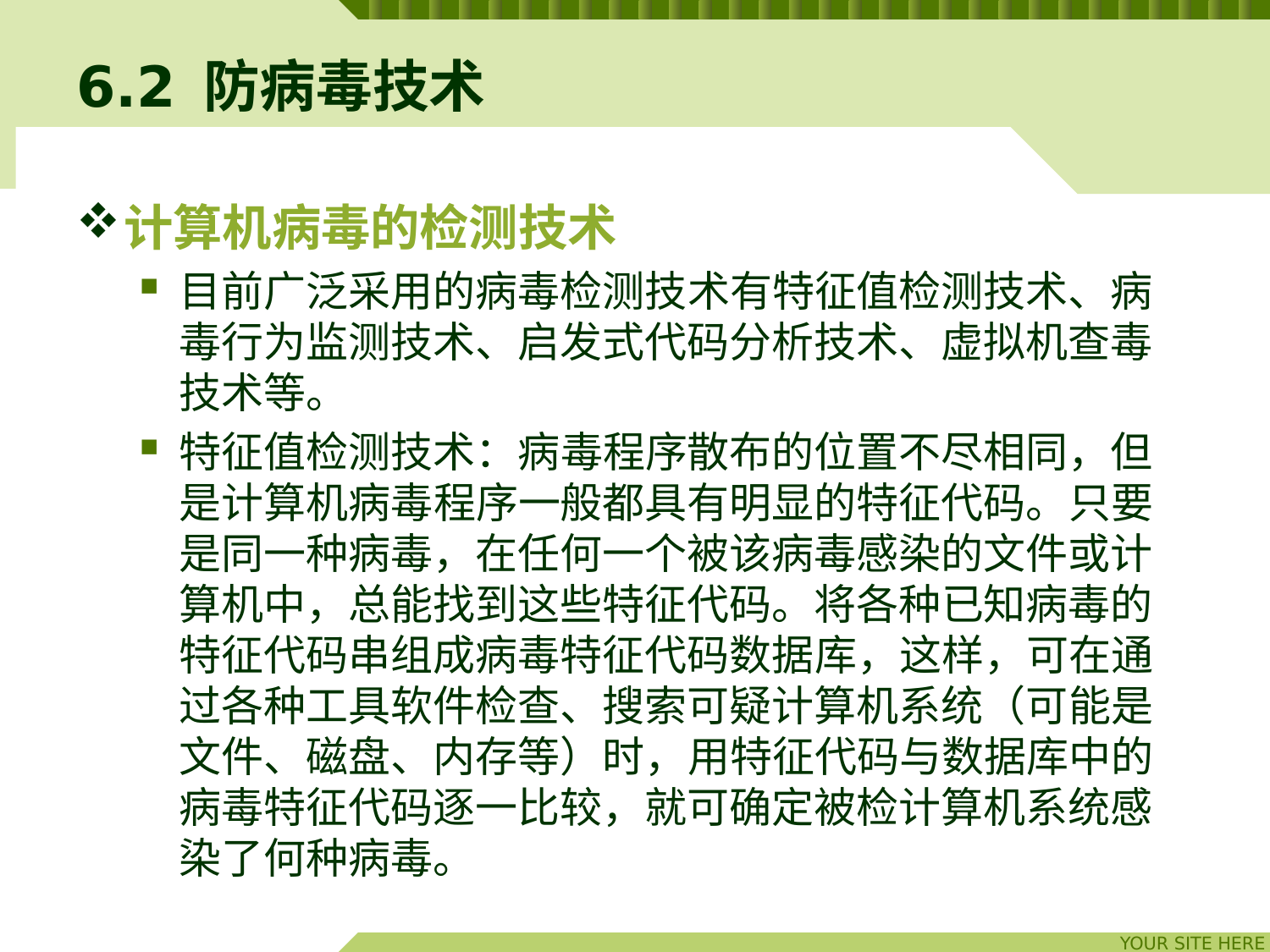

# 6.2	防病毒技术
计算机病毒的检测技术
目前广泛采用的病毒检测技术有特征值检测技术、病毒行为监测技术、启发式代码分析技术、虚拟机查毒技术等。
特征值检测技术：病毒程序散布的位置不尽相同，但是计算机病毒程序一般都具有明显的特征代码。只要是同一种病毒，在任何一个被该病毒感染的文件或计算机中，总能找到这些特征代码。将各种已知病毒的特征代码串组成病毒特征代码数据库，这样，可在通过各种工具软件检查、搜索可疑计算机系统（可能是文件、磁盘、内存等）时，用特征代码与数据库中的病毒特征代码逐一比较，就可确定被检计算机系统感染了何种病毒。